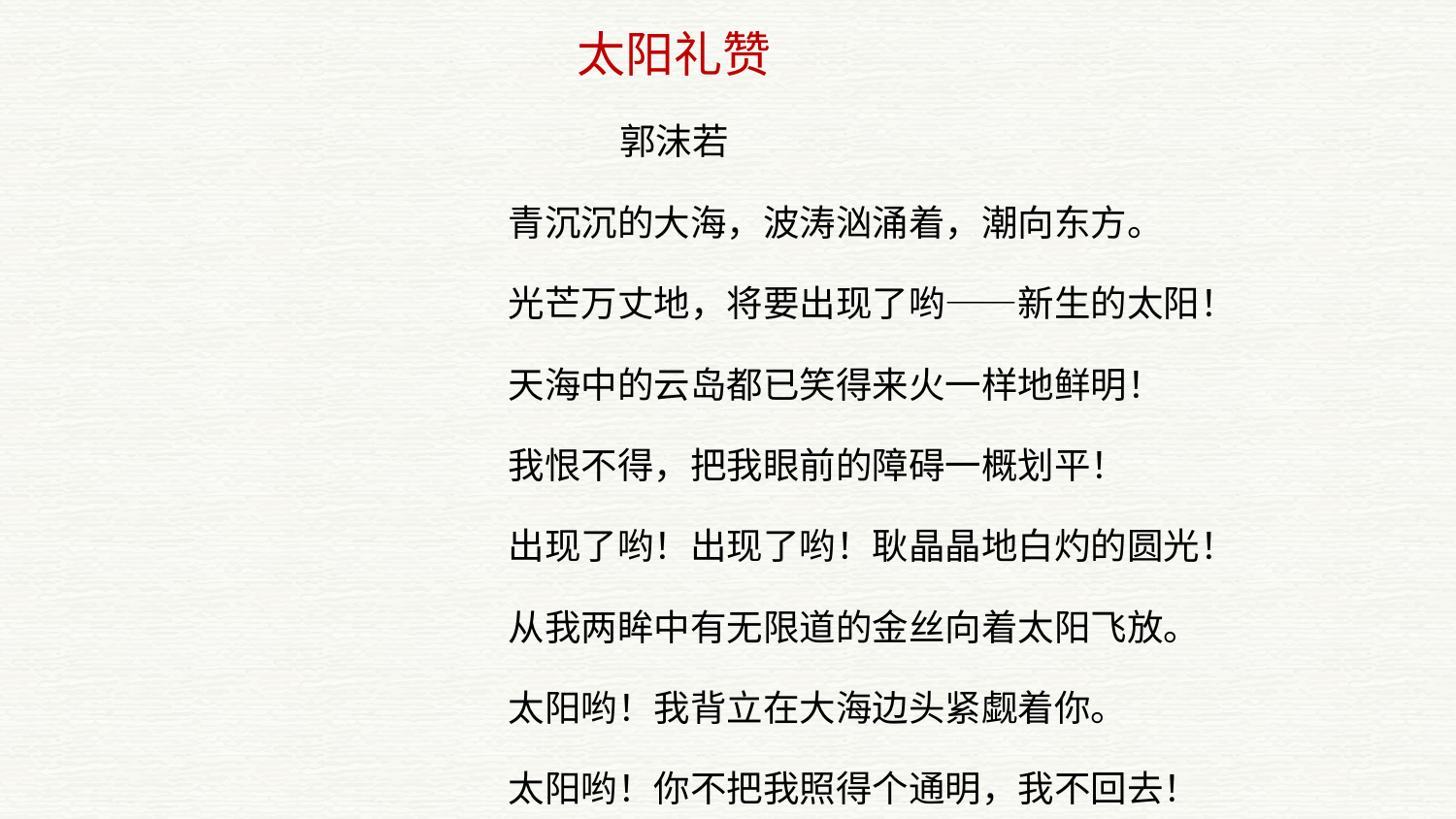

太阳礼赞
郭沫若
青沉沉的大海，波涛汹涌着，潮向东方。
光芒万丈地，将要出现了哟——新生的太阳！
天海中的云岛都已笑得来火一样地鲜明！
我恨不得，把我眼前的障碍一概划平！
出现了哟！出现了哟！耿晶晶地白灼的圆光！
从我两眸中有无限道的金丝向着太阳飞放。
太阳哟！我背立在大海边头紧觑着你。
太阳哟！你不把我照得个通明，我不回去！